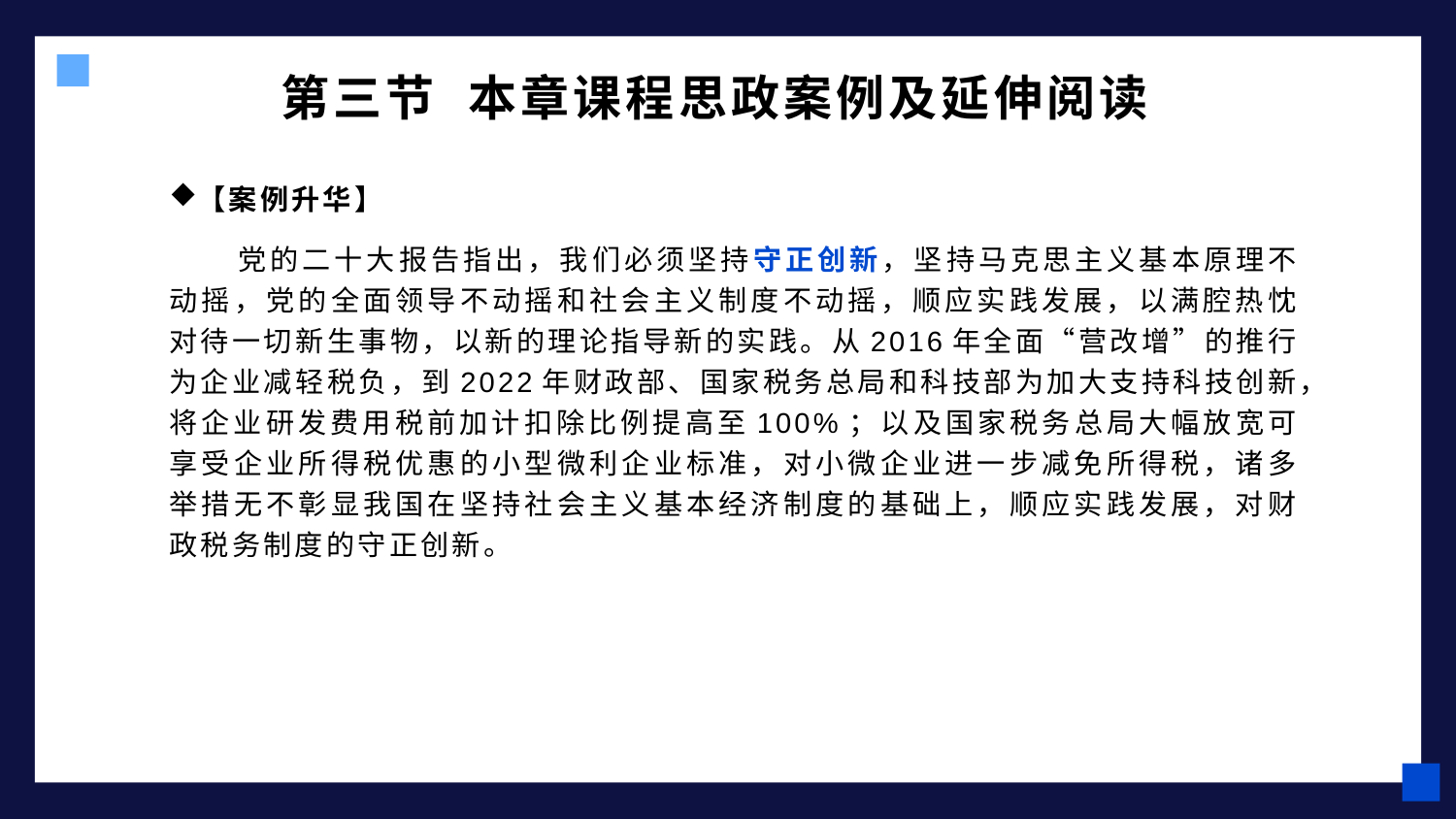

# 第三节  本章课程思政案例及延伸阅读
【案例升华】
      党的二十大报告指出，我们必须坚持守正创新，坚持马克思主义基本原理不动摇，党的全面领导不动摇和社会主义制度不动摇，顺应实践发展，以满腔热忱对待一切新生事物，以新的理论指导新的实践。从2016年全面“营改增”的推行为企业减轻税负，到2022年财政部、国家税务总局和科技部为加大支持科技创新，将企业研发费用税前加计扣除比例提高至100%；以及国家税务总局大幅放宽可享受企业所得税优惠的小型微利企业标准，对小微企业进一步减免所得税，诸多举措无不彰显我国在坚持社会主义基本经济制度的基础上，顺应实践发展，对财政税务制度的守正创新。